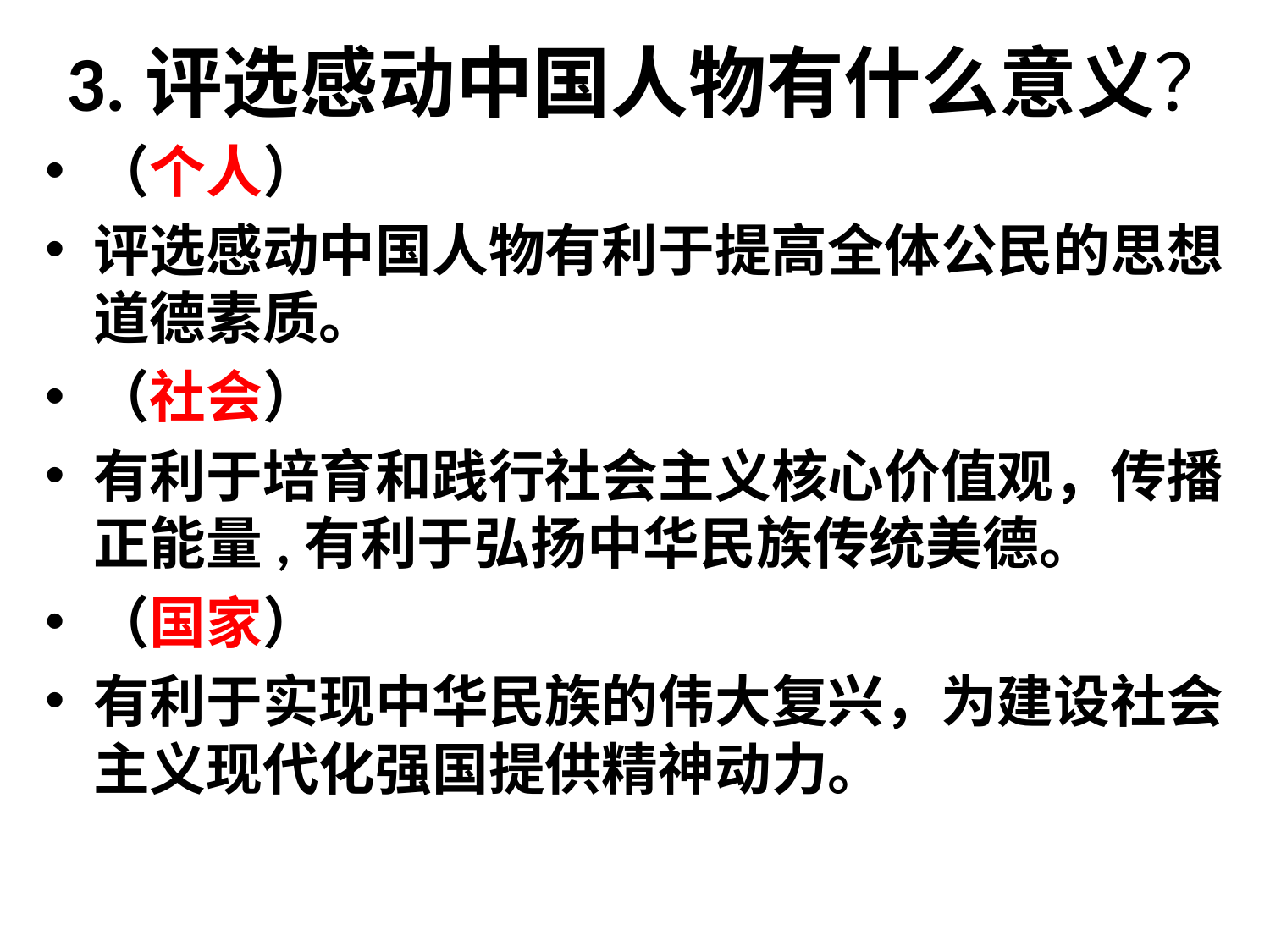

3.评选感动中国人物有什么意义？
（个人）
评选感动中国人物有利于提高全体公民的思想道德素质。
（社会）
有利于培育和践行社会主义核心价值观，传播正能量,有利于弘扬中华民族传统美德。
（国家）
有利于实现中华民族的伟大复兴，为建设社会主义现代化强国提供精神动力。